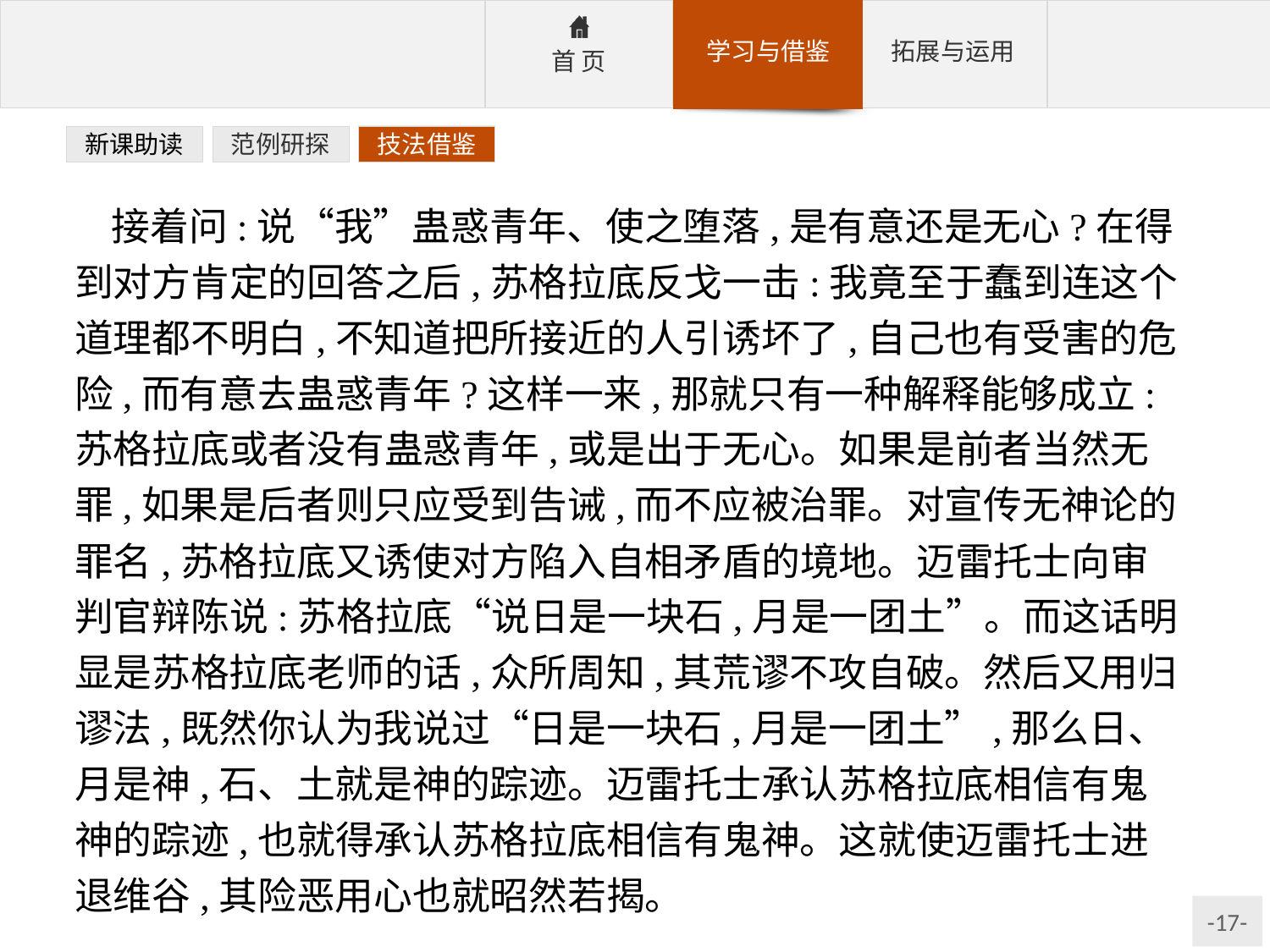

新课助读
范例研探
技法借鉴
接着问:说“我”蛊惑青年、使之堕落,是有意还是无心?在得到对方肯定的回答之后,苏格拉底反戈一击:我竟至于蠢到连这个道理都不明白,不知道把所接近的人引诱坏了,自己也有受害的危险,而有意去蛊惑青年?这样一来,那就只有一种解释能够成立:苏格拉底或者没有蛊惑青年,或是出于无心。如果是前者当然无罪,如果是后者则只应受到告诫,而不应被治罪。对宣传无神论的罪名,苏格拉底又诱使对方陷入自相矛盾的境地。迈雷托士向审判官辩陈说:苏格拉底“说日是一块石,月是一团土”。而这话明显是苏格拉底老师的话,众所周知,其荒谬不攻自破。然后又用归谬法,既然你认为我说过“日是一块石,月是一团土”,那么日、月是神,石、土就是神的踪迹。迈雷托士承认苏格拉底相信有鬼神的踪迹,也就得承认苏格拉底相信有鬼神。这就使迈雷托士进退维谷,其险恶用心也就昭然若揭。